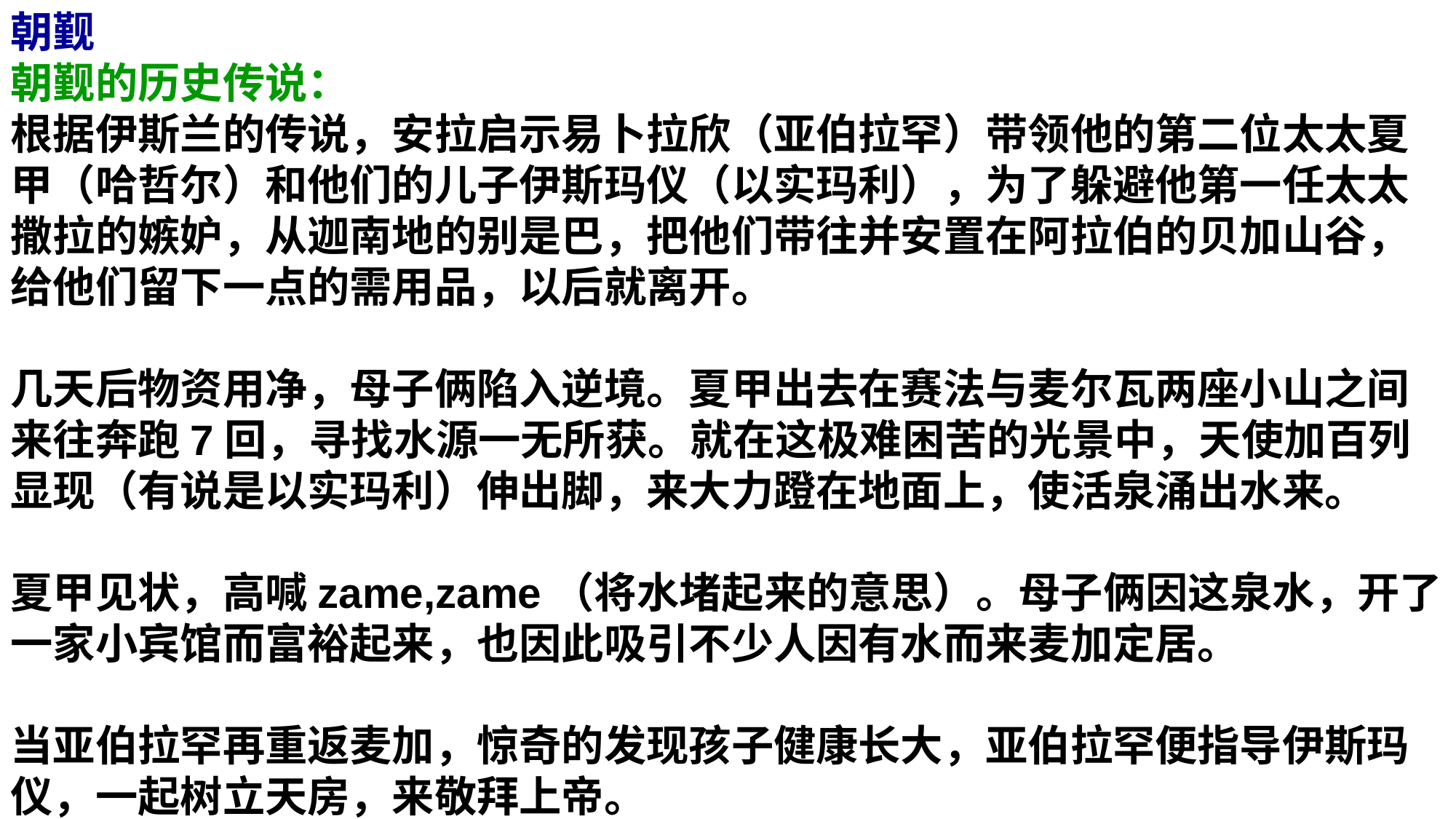

朝觐
朝觐的历史传说：
根据伊斯兰的传说，安拉启示易卜拉欣（亚伯拉罕）带领他的第二位太太夏甲（哈哲尔）和他们的儿子伊斯玛仪（以实玛利），为了躲避他第一任太太撒拉的嫉妒，从迦南地的别是巴，把他们带往并安置在阿拉伯的贝加山谷，给他们留下一点的需用品，以后就离开。

几天后物资用净，母子俩陷入逆境。夏甲出去在赛法与麦尔瓦两座小山之间来往奔跑7回，寻找水源一无所获。就在这极难困苦的光景中，天使加百列显现（有说是以实玛利）伸出脚，来大力蹬在地面上，使活泉涌出水来。

夏甲见状，高喊zame,zame（将水堵起来的意思）。母子俩因这泉水，开了一家小宾馆而富裕起来，也因此吸引不少人因有水而来麦加定居。

当亚伯拉罕再重返麦加，惊奇的发现孩子健康长大，亚伯拉罕便指导伊斯玛仪，一起树立天房，来敬拜上帝。